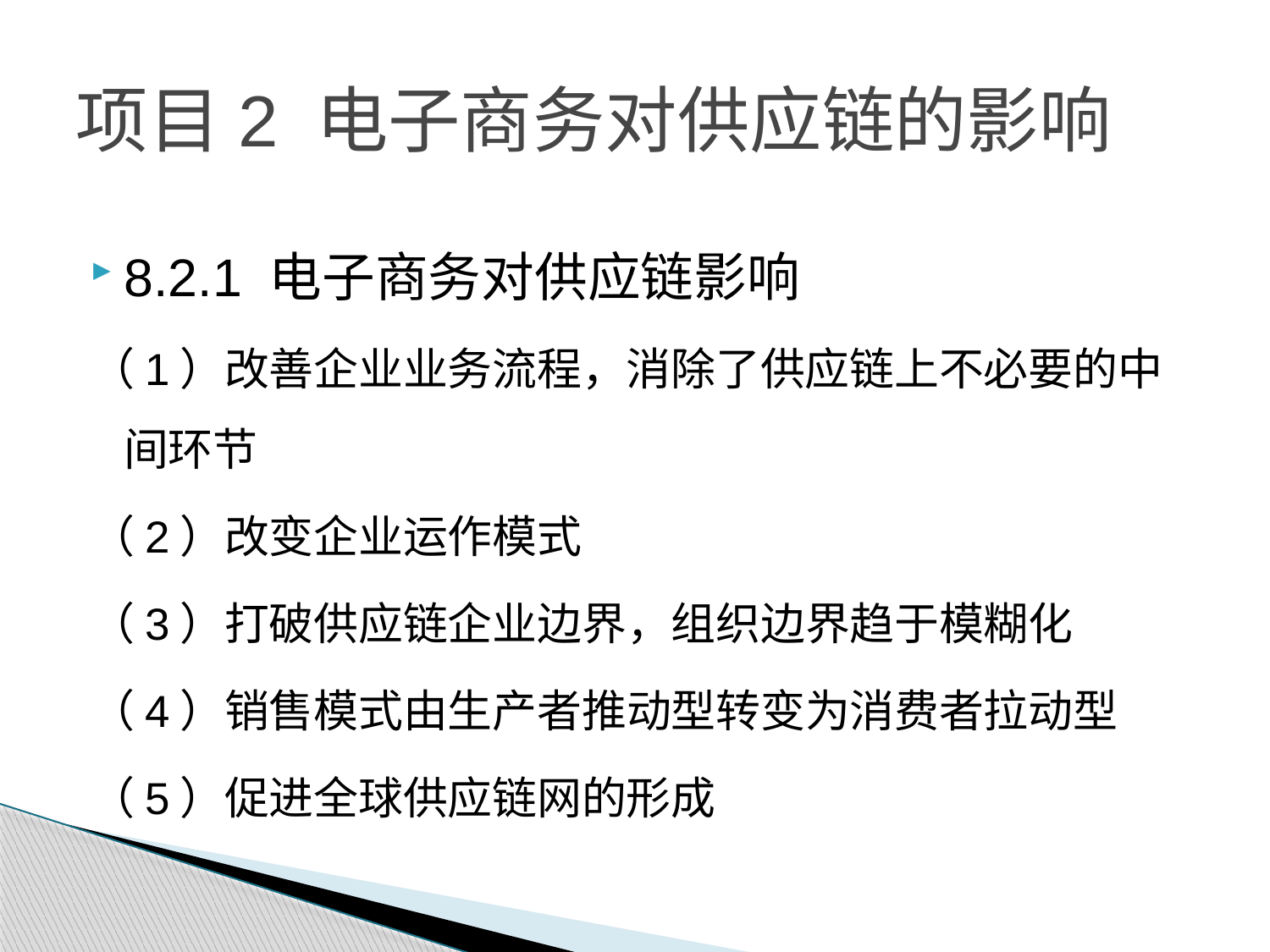

# 项目2 电子商务对供应链的影响
8.2.1 电子商务对供应链影响
（1）改善企业业务流程，消除了供应链上不必要的中间环节
（2）改变企业运作模式
（3）打破供应链企业边界，组织边界趋于模糊化
（4）销售模式由生产者推动型转变为消费者拉动型
（5）促进全球供应链网的形成